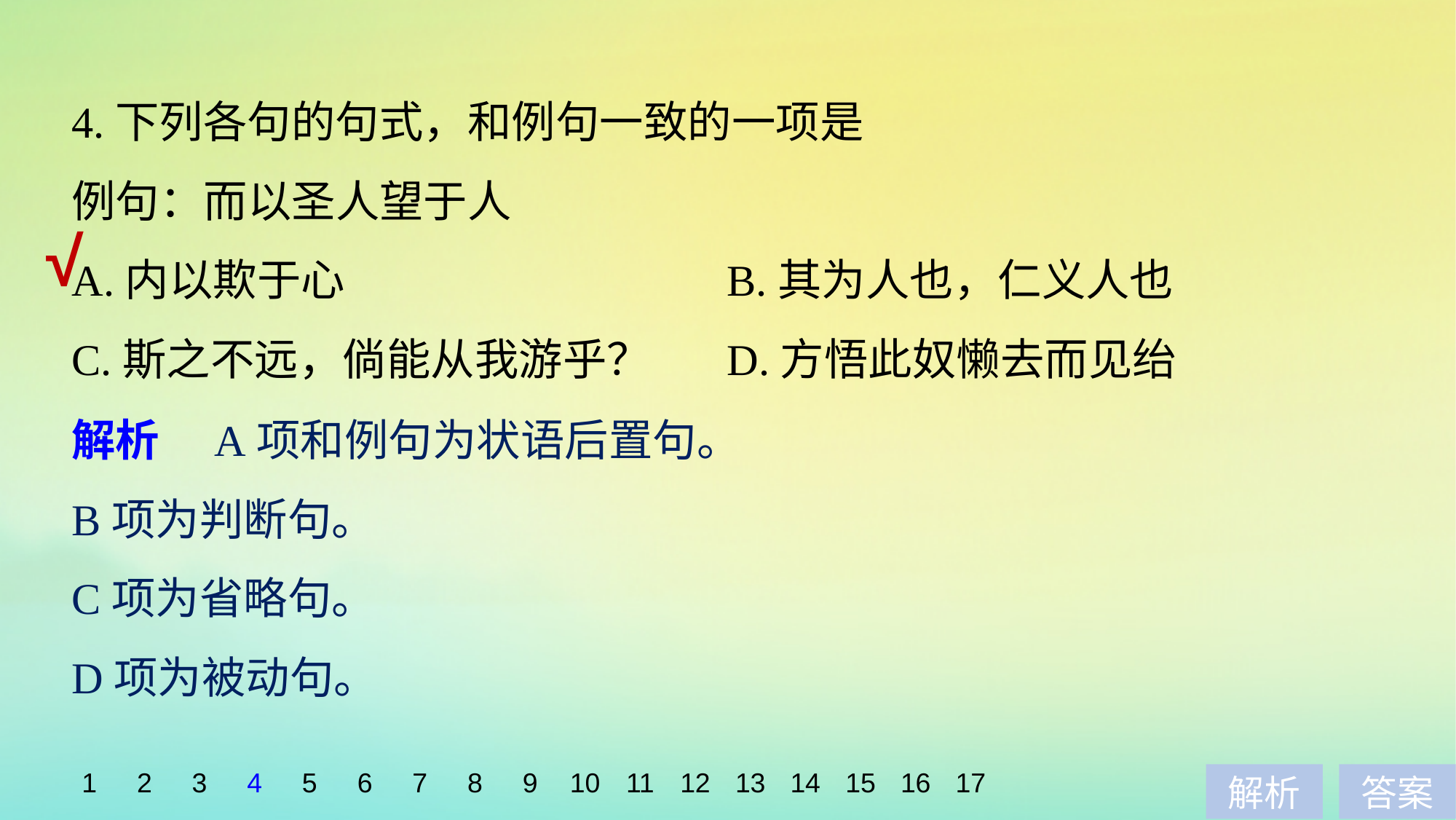

4.下列各句的句式，和例句一致的一项是
例句：而以圣人望于人
A.内以欺于心				B.其为人也，仁义人也
C.斯之不远，倘能从我游乎？	D.方悟此奴懒去而见绐
√
解析　A项和例句为状语后置句。
B项为判断句。
C项为省略句。
D项为被动句。
1
2
3
4
5
6
7
8
9
10
11
12
13
14
15
16
17
解析
答案